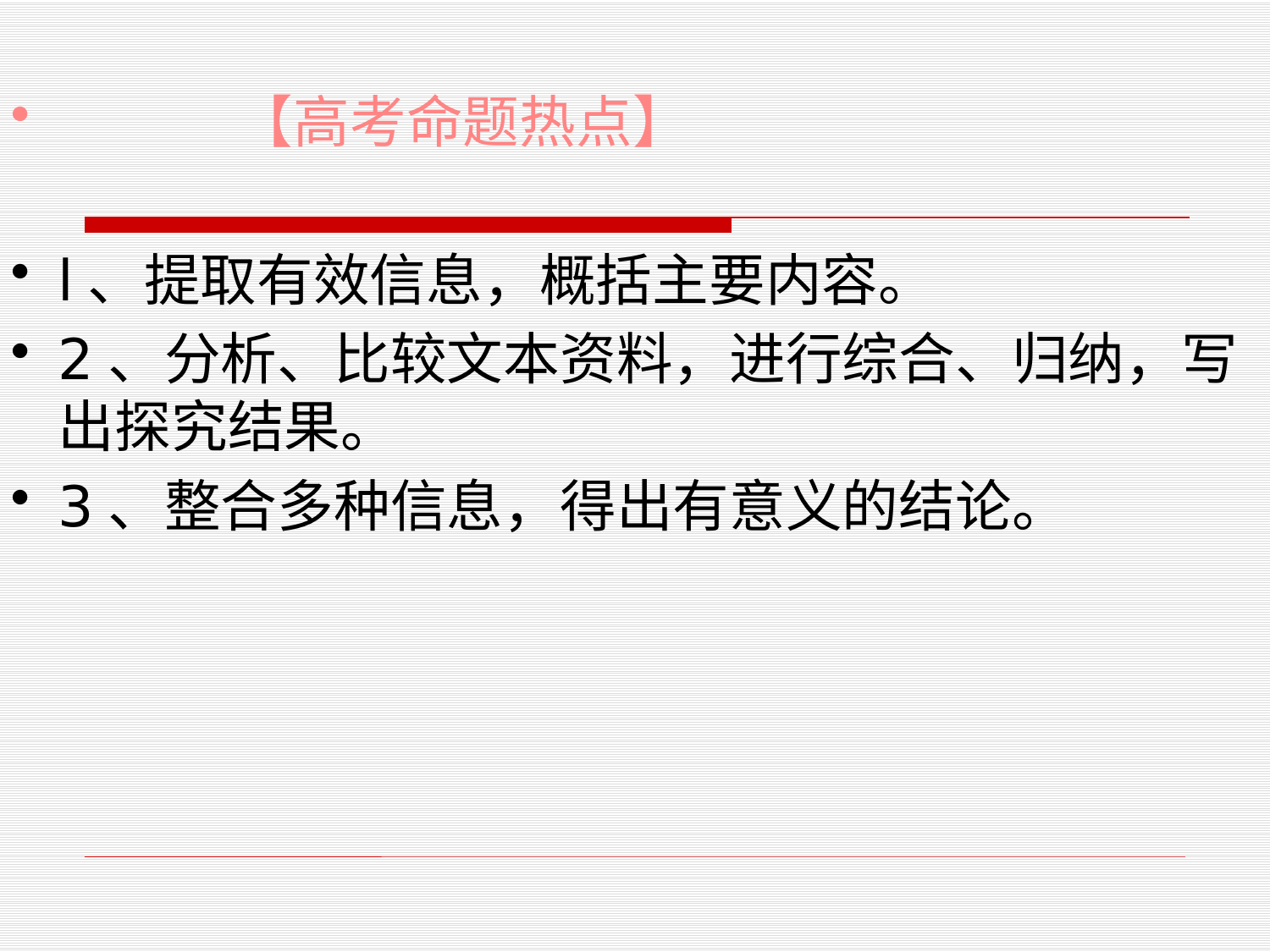

【高考命题热点】

l、提取有效信息，概括主要内容。
2、分析、比较文本资料，进行综合、归纳，写出探究结果。
3、整合多种信息，得出有意义的结论。